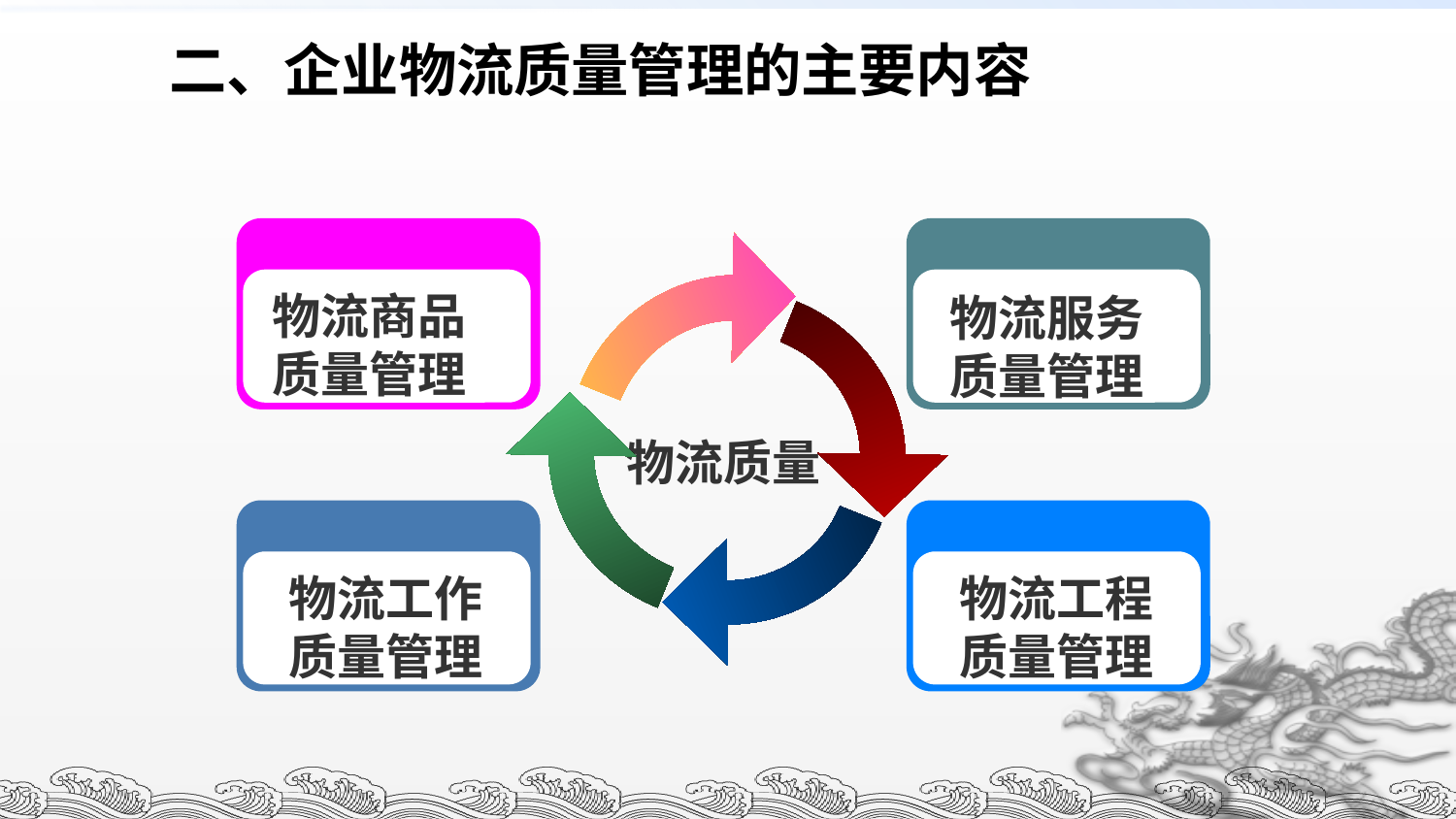

二、企业物流质量管理的主要内容

物流商品质量管理
物流服务
质量管理

物流质量

物流工作
质量管理
物流工程
质量管理